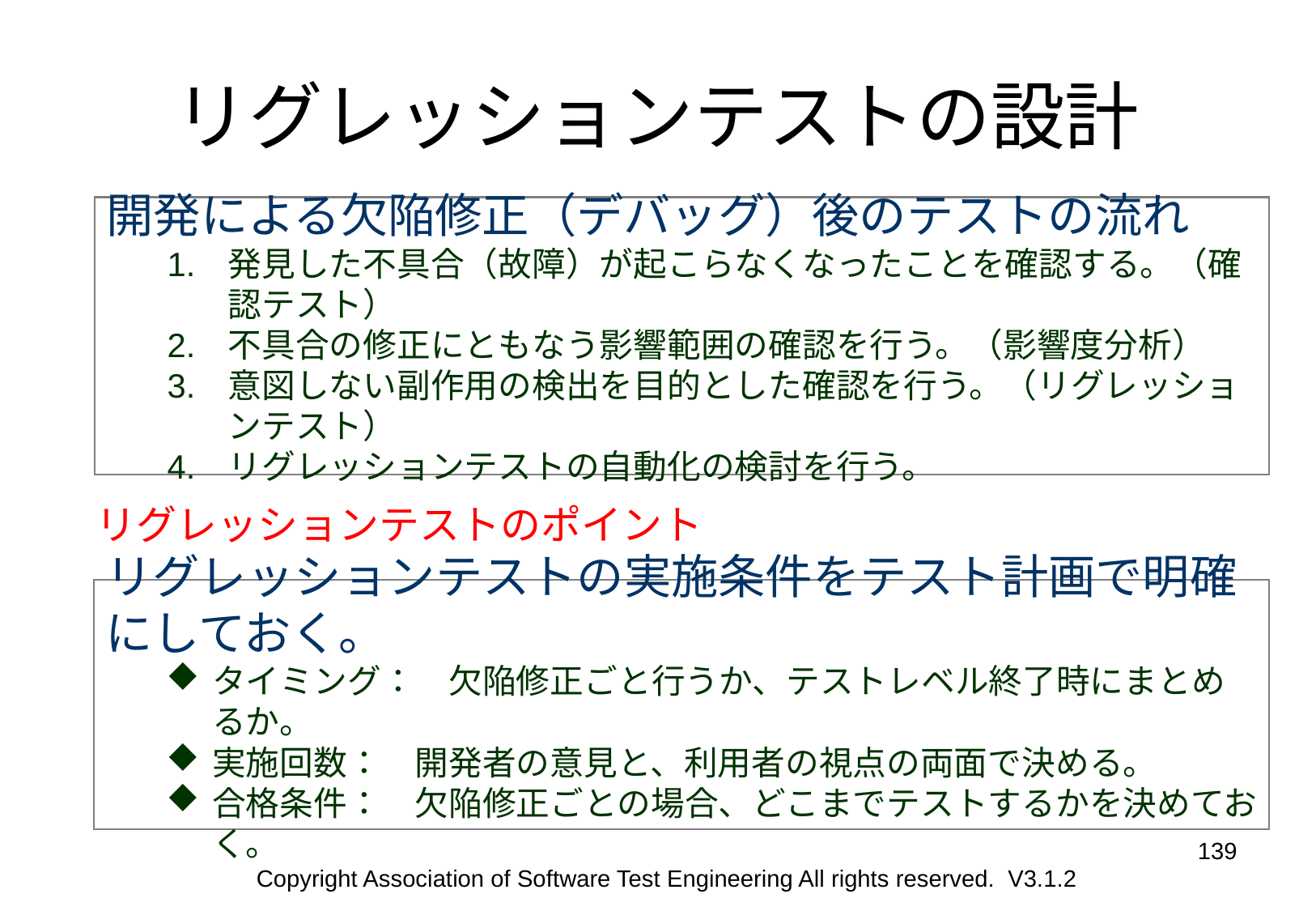

# リグレッションテストの設計
開発による欠陥修正（デバッグ）後のテストの流れ
発見した不具合（故障）が起こらなくなったことを確認する。（確認テスト）
不具合の修正にともなう影響範囲の確認を行う。（影響度分析）
意図しない副作用の検出を目的とした確認を行う。（リグレッションテスト）
リグレッションテストの自動化の検討を行う。
リグレッションテストのポイント
リグレッションテストの実施条件をテスト計画で明確にしておく。
タイミング：　欠陥修正ごと行うか、テストレベル終了時にまとめるか。
実施回数：　開発者の意見と、利用者の視点の両面で決める。
合格条件：　欠陥修正ごとの場合、どこまでテストするかを決めておく。
139
Copyright Association of Software Test Engineering All rights reserved.  V3.1.2